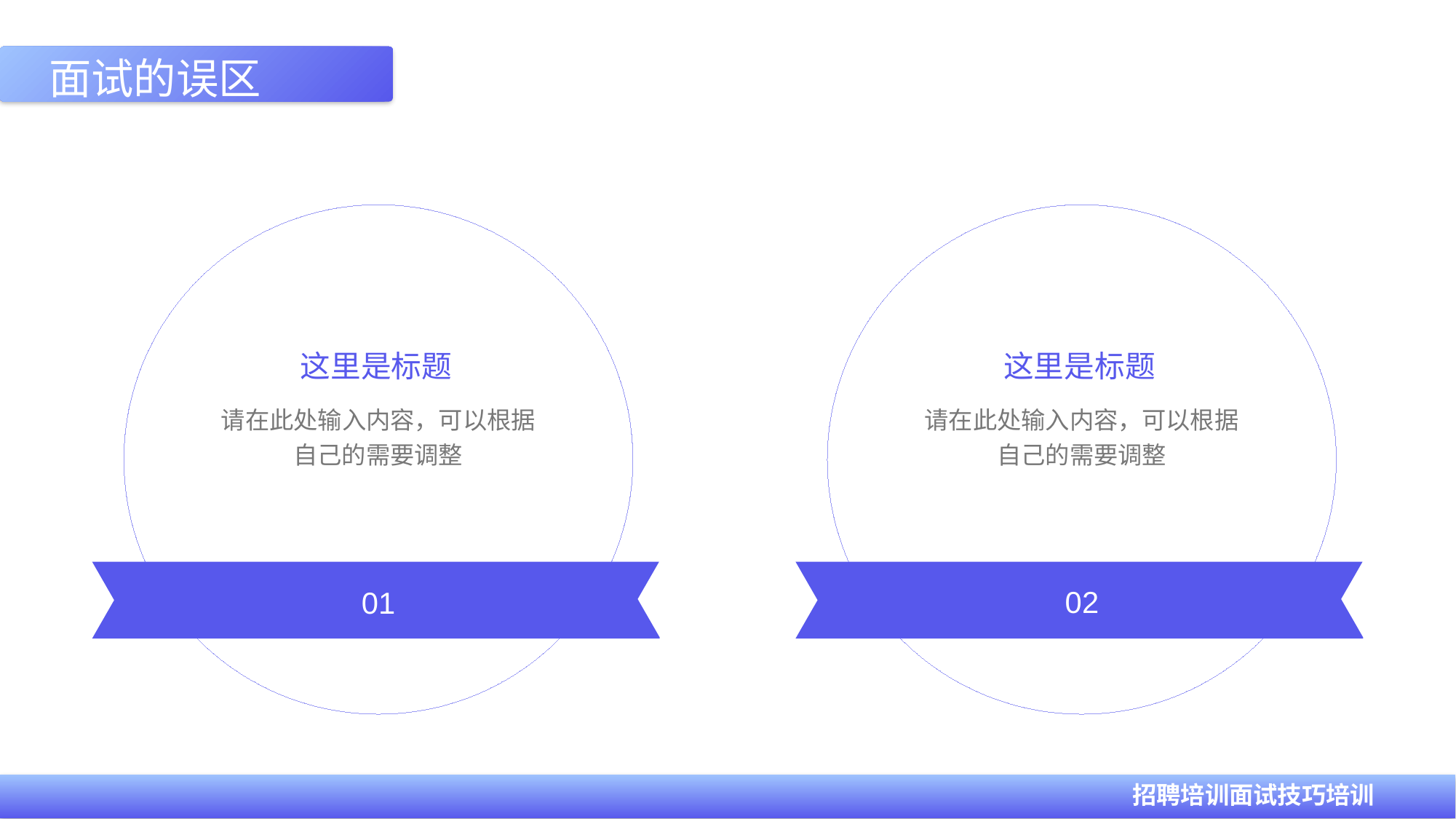

面试的误区

这里是标题
这里是标题
请在此处输入内容，可以根据自己的需要调整
请在此处输入内容，可以根据自己的需要调整

02
01